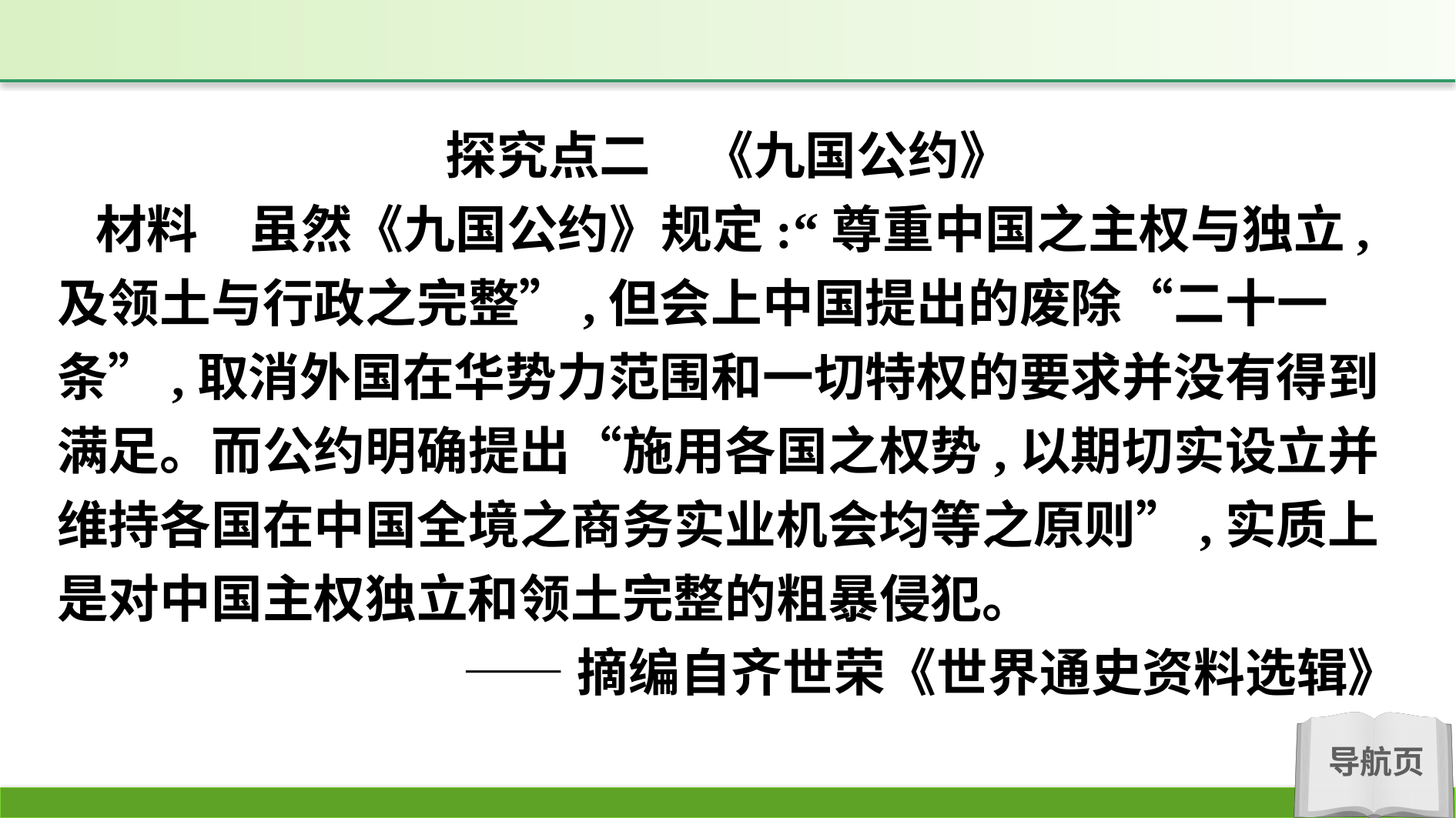

探究点二　《九国公约》
材料　虽然《九国公约》规定:“尊重中国之主权与独立,及领土与行政之完整”,但会上中国提出的废除“二十一条”,取消外国在华势力范围和一切特权的要求并没有得到满足。而公约明确提出“施用各国之权势,以期切实设立并维持各国在中国全境之商务实业机会均等之原则”,实质上是对中国主权独立和领土完整的粗暴侵犯。
——摘编自齐世荣《世界通史资料选辑》